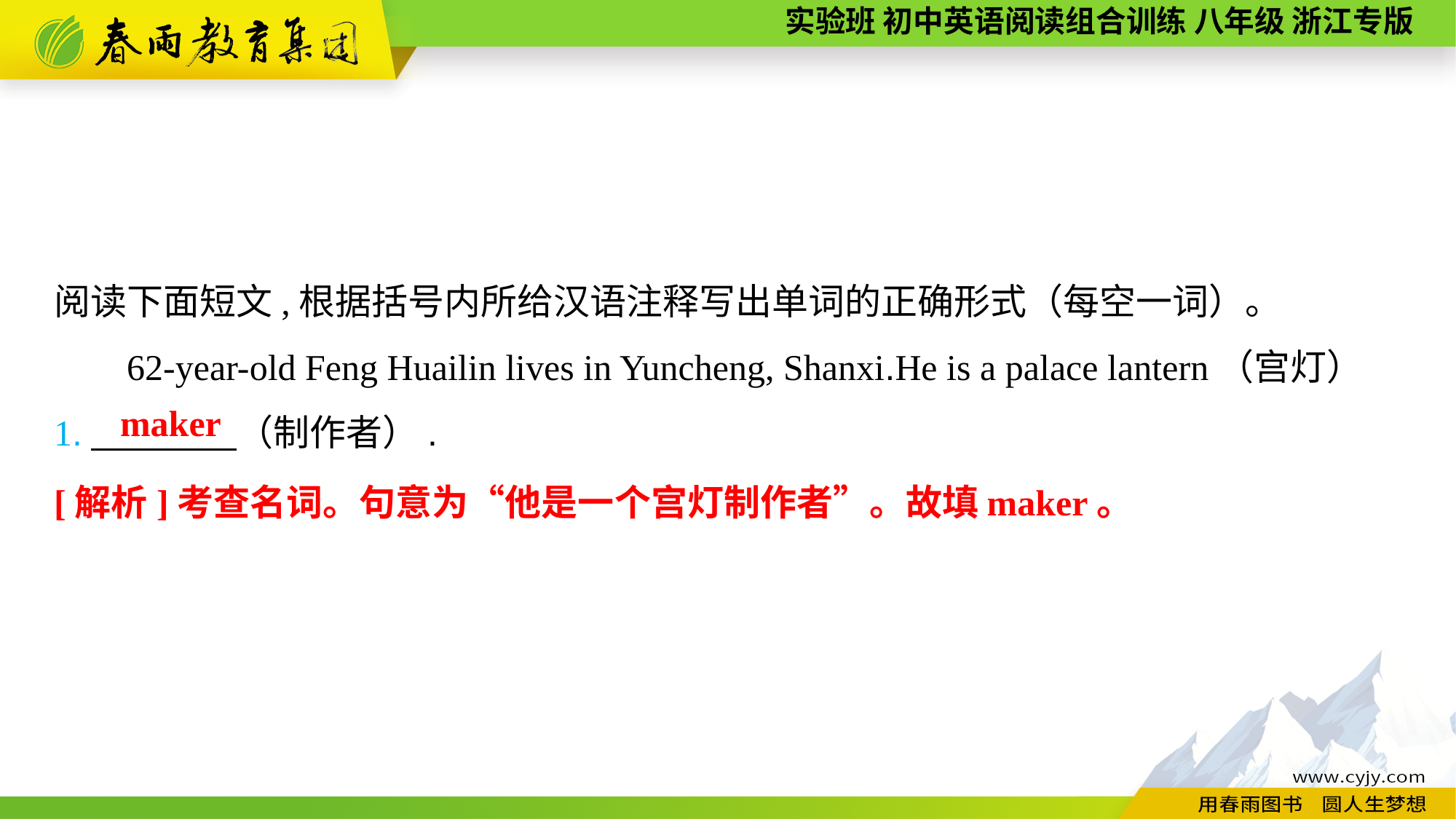

阅读下面短文,根据括号内所给汉语注释写出单词的正确形式（每空一词）。
62-year-old Feng Huailin lives in Yuncheng, Shanxi.He is a palace lantern（宫灯）
1.　　　　（制作者）.
maker
[解析]考查名词。句意为“他是一个宫灯制作者”。故填maker。